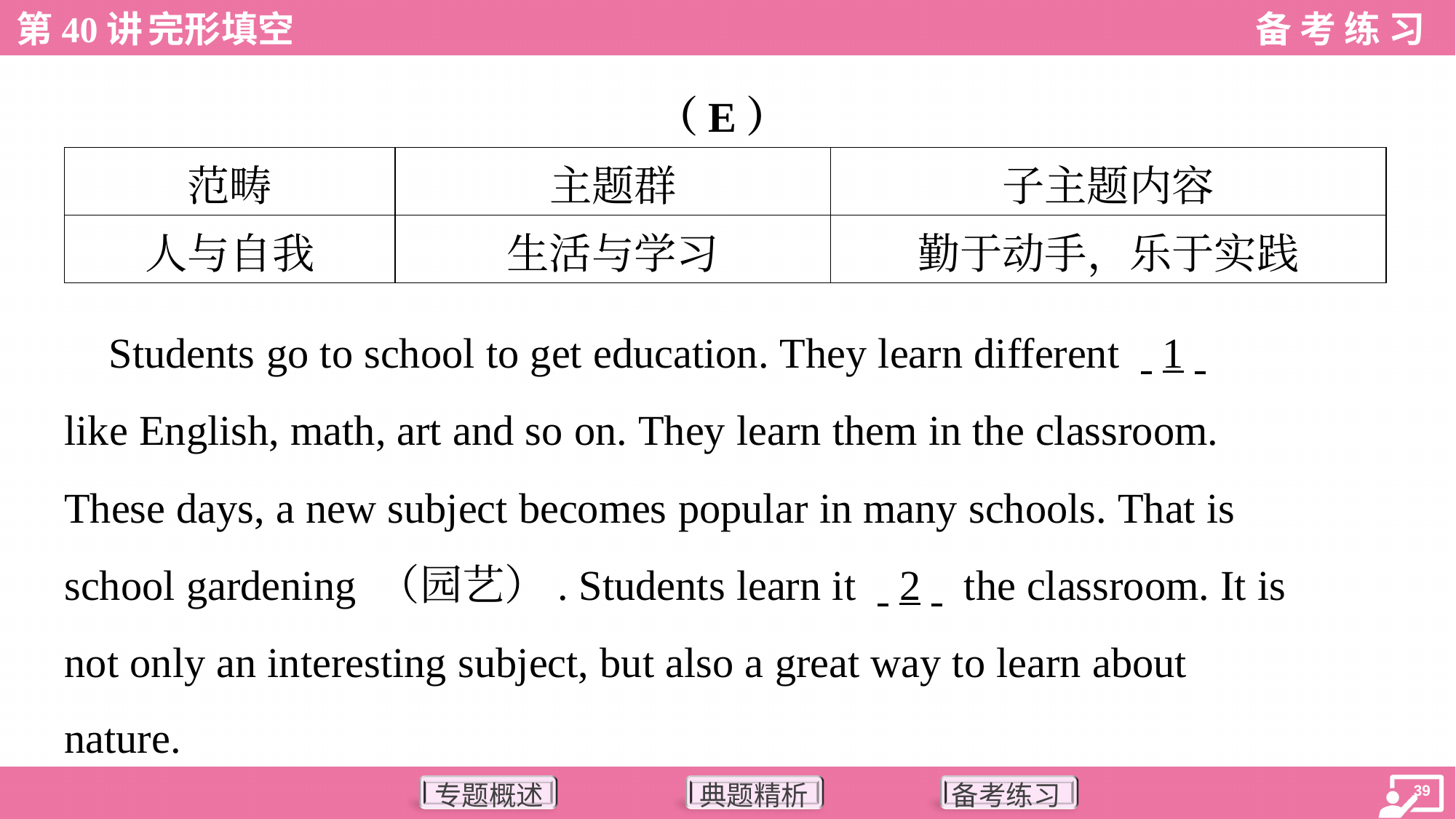

（E）
| 范畴 | 主题群 | 子主题内容 |
| --- | --- | --- |
| 人与自我 | 生活与学习 | 勤于动手，乐于实践 |
    Students go to school to get education. They learn different . .1. .
like English, math, art and so on. They learn them in the classroom.
These days, a new subject becomes popular in many schools. That is
school gardening （园艺）. Students learn it . .2. . the classroom. It is
not only an interesting subject, but also a great way to learn about
nature.